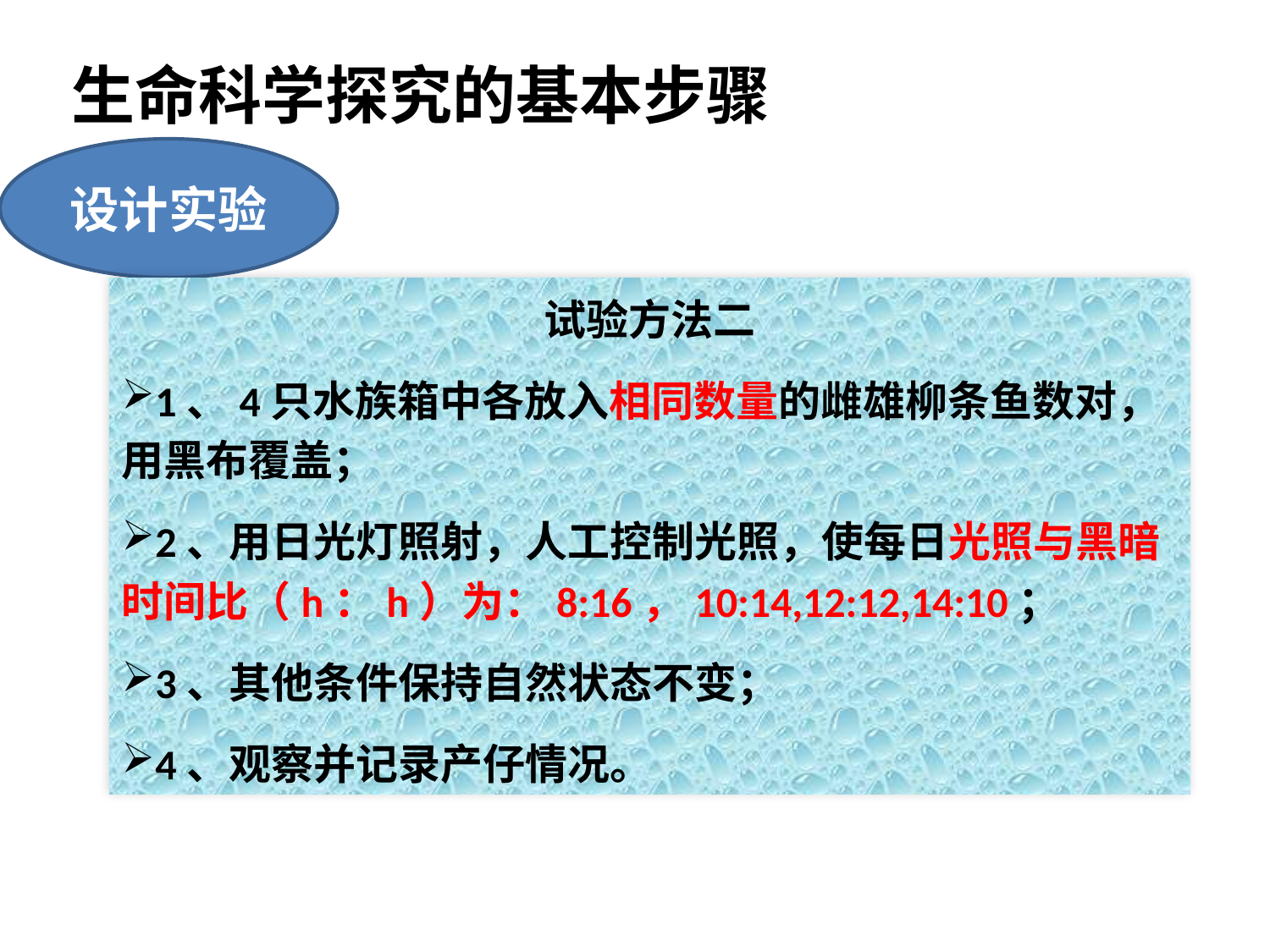

生命科学探究的基本步骤
设计实验
试验方法二
1、4只水族箱中各放入相同数量的雌雄柳条鱼数对，用黑布覆盖；
2、用日光灯照射，人工控制光照，使每日光照与黑暗时间比（h：h）为：8:16，10:14,12:12,14:10；
3、其他条件保持自然状态不变；
4、观察并记录产仔情况。